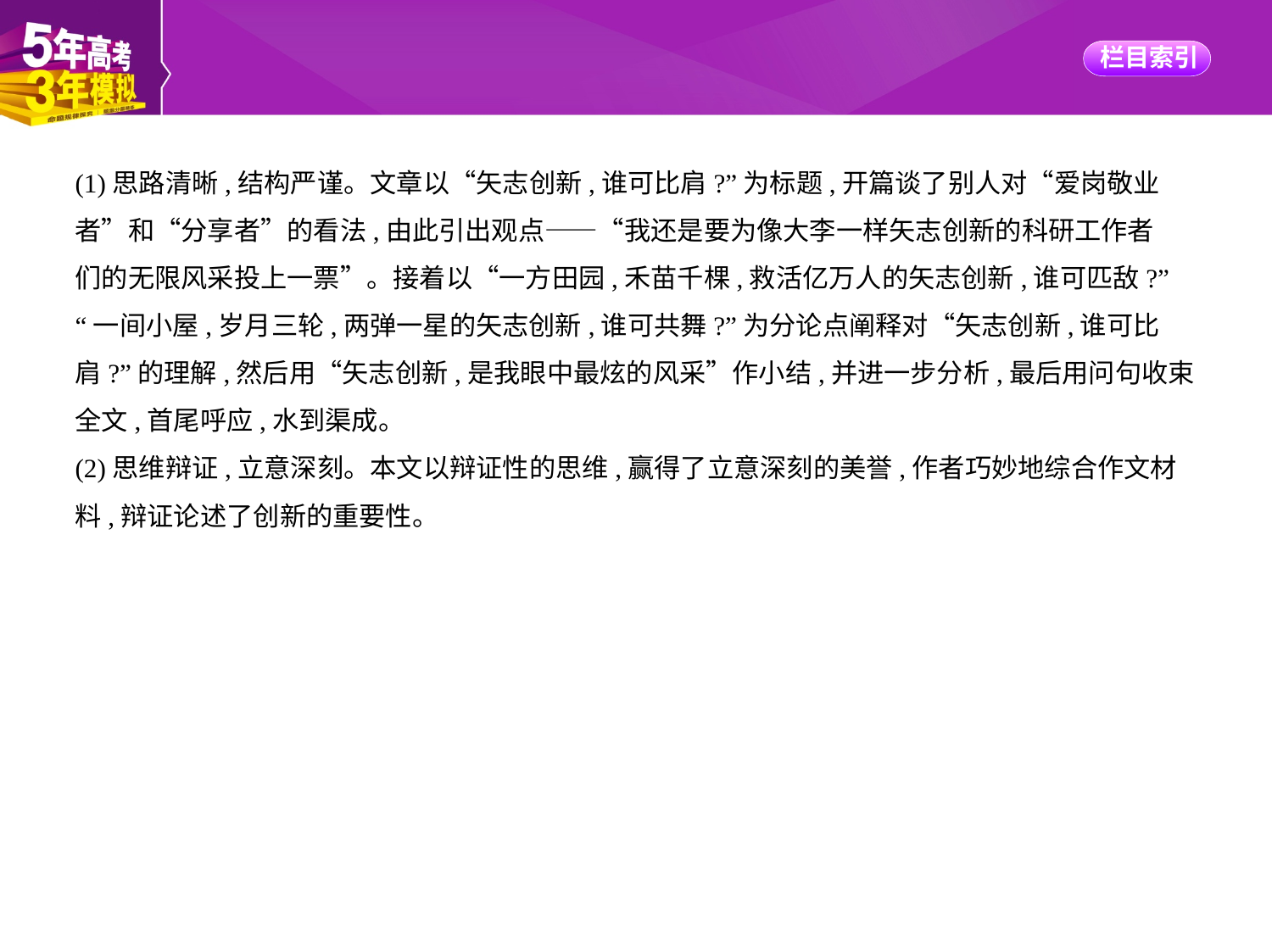

(1)思路清晰,结构严谨。文章以“矢志创新,谁可比肩?”为标题,开篇谈了别人对“爱岗敬业
者”和“分享者”的看法,由此引出观点——“我还是要为像大李一样矢志创新的科研工作者
们的无限风采投上一票”。接着以“一方田园,禾苗千棵,救活亿万人的矢志创新,谁可匹敌?”
“一间小屋,岁月三轮,两弹一星的矢志创新,谁可共舞?”为分论点阐释对“矢志创新,谁可比
肩?”的理解,然后用“矢志创新,是我眼中最炫的风采”作小结,并进一步分析,最后用问句收束
全文,首尾呼应,水到渠成。
(2)思维辩证,立意深刻。本文以辩证性的思维,赢得了立意深刻的美誉,作者巧妙地综合作文材
料,辩证论述了创新的重要性。